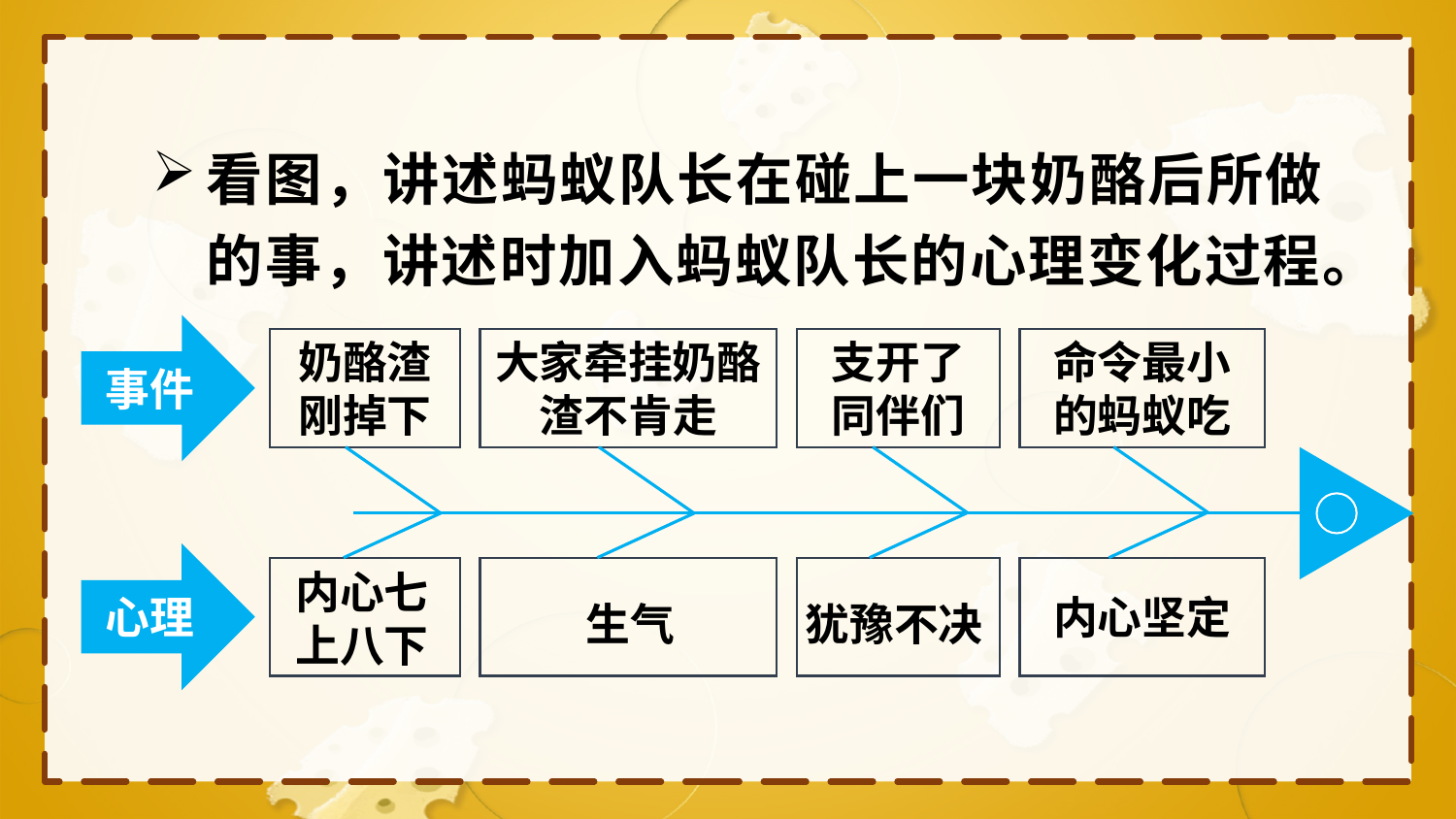

看图，讲述蚂蚁队长在碰上一块奶酪后所做的事，讲述时加入蚂蚁队长的心理变化过程。
事件
奶酪渣刚掉下
大家牵挂奶酪渣不肯走
支开了同伴们
命令最小的蚂蚁吃

心理

内心七上八下

内心坚定
生气
犹豫不决